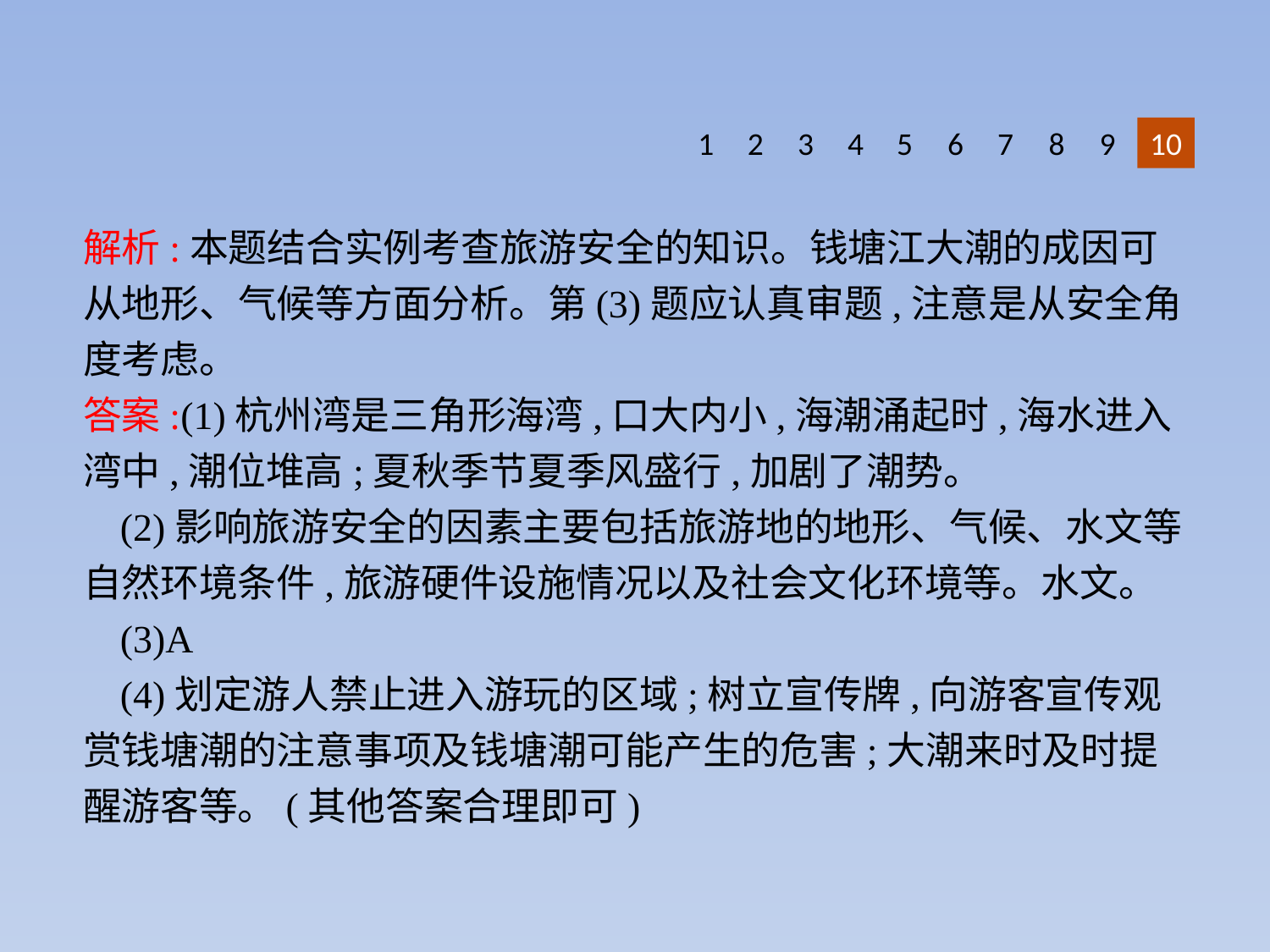

8
9
1
2
3
4
5
6
10
7
解析:本题结合实例考查旅游安全的知识。钱塘江大潮的成因可从地形、气候等方面分析。第(3)题应认真审题,注意是从安全角度考虑。
答案:(1)杭州湾是三角形海湾,口大内小,海潮涌起时,海水进入湾中,潮位堆高;夏秋季节夏季风盛行,加剧了潮势。
(2)影响旅游安全的因素主要包括旅游地的地形、气候、水文等自然环境条件,旅游硬件设施情况以及社会文化环境等。水文。
(3)A
(4)划定游人禁止进入游玩的区域;树立宣传牌,向游客宣传观赏钱塘潮的注意事项及钱塘潮可能产生的危害;大潮来时及时提醒游客等。(其他答案合理即可)